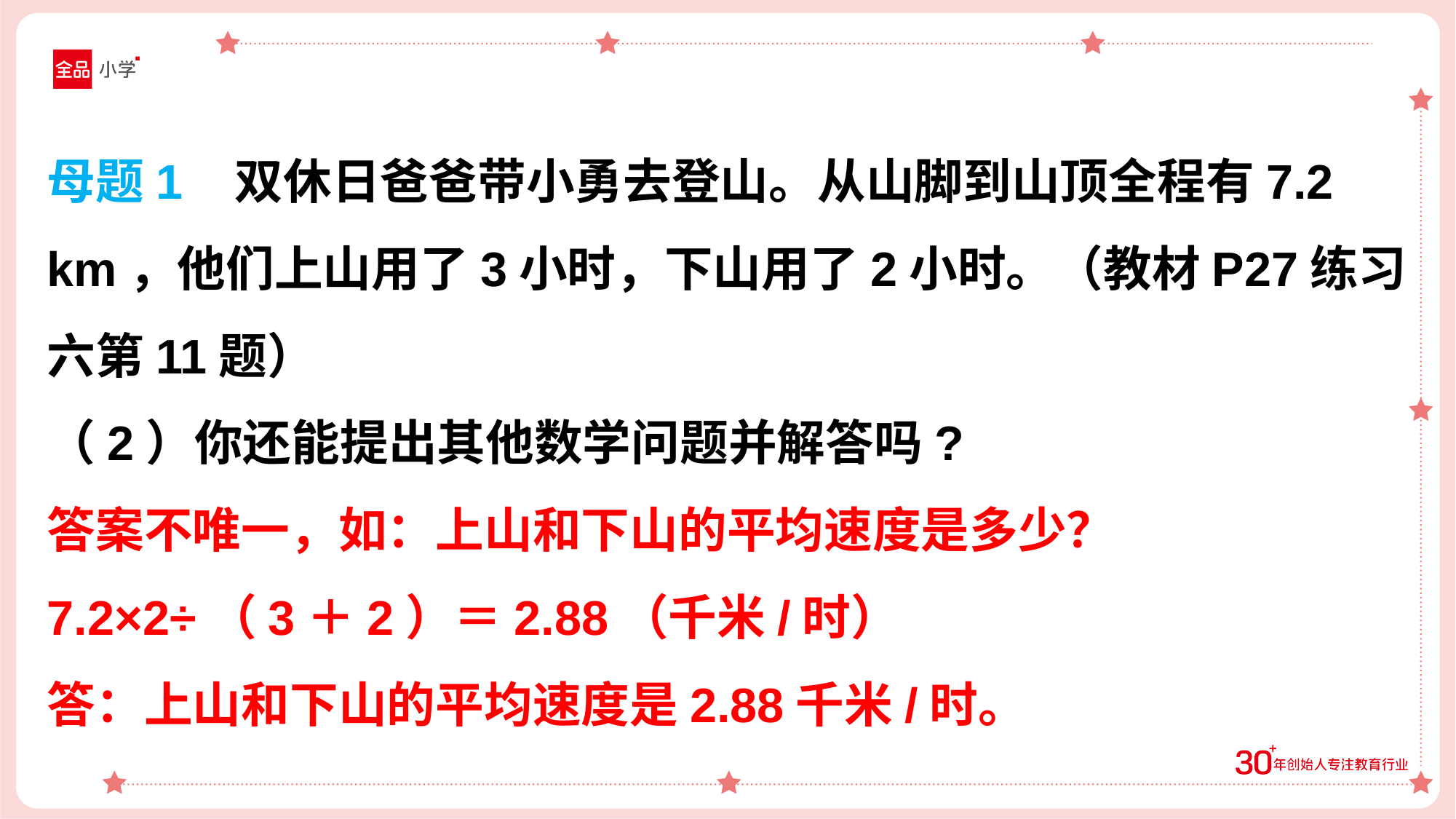

母题1   双休日爸爸带小勇去登山。从山脚到山顶全程有7.2 km，他们上山用了3小时，下山用了2小时。（教材P27练习六第11题）
（2）你还能提出其他数学问题并解答吗?
答案不唯一，如：上山和下山的平均速度是多少？
7.2×2÷（3＋2）＝2.88（千米/时）
答：上山和下山的平均速度是2.88千米/时。